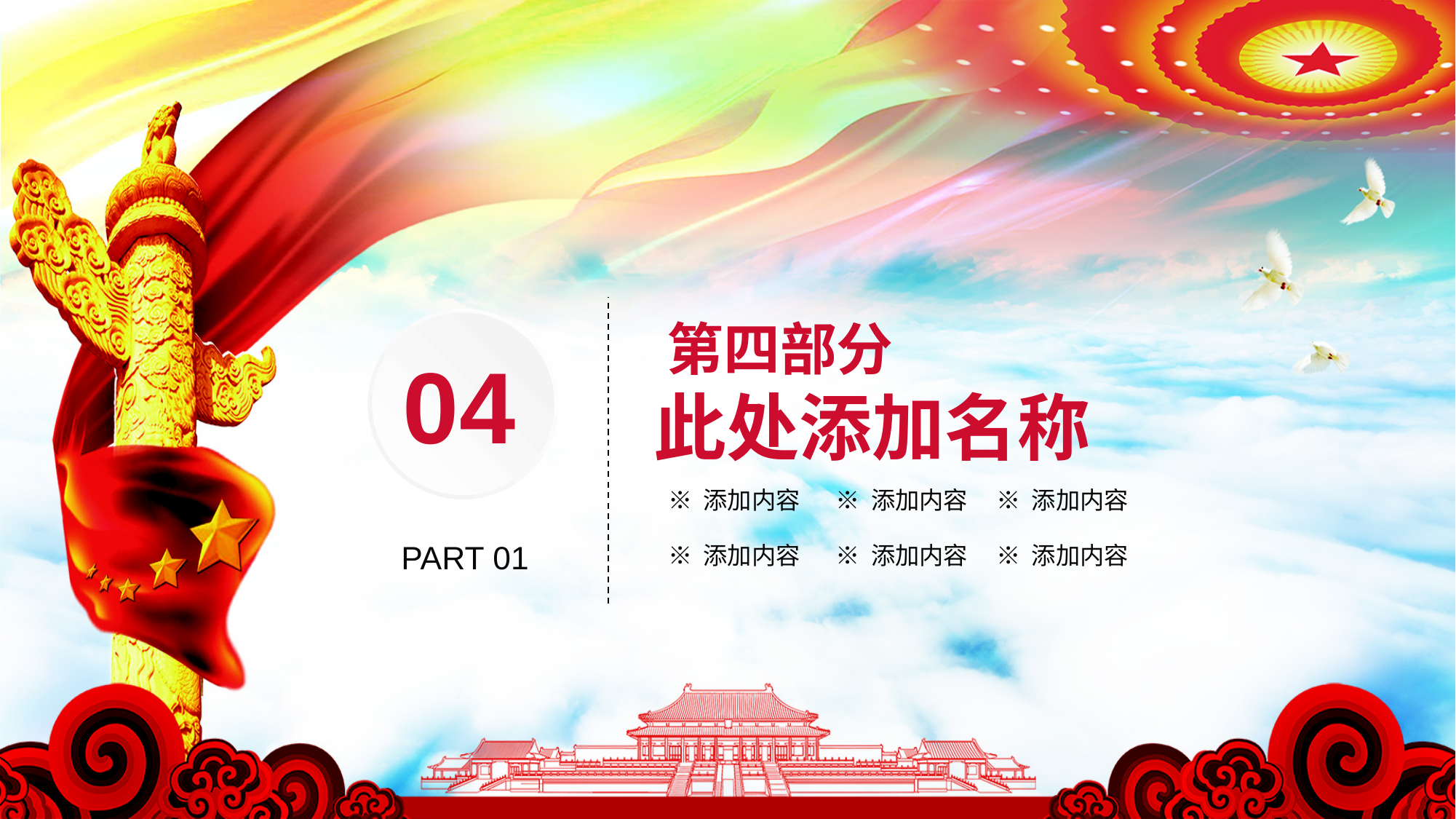

第四部分
此处添加名称

04
※ 添加内容
※ 添加内容
※ 添加内容
※ 添加内容
※ 添加内容
※ 添加内容
PART 01